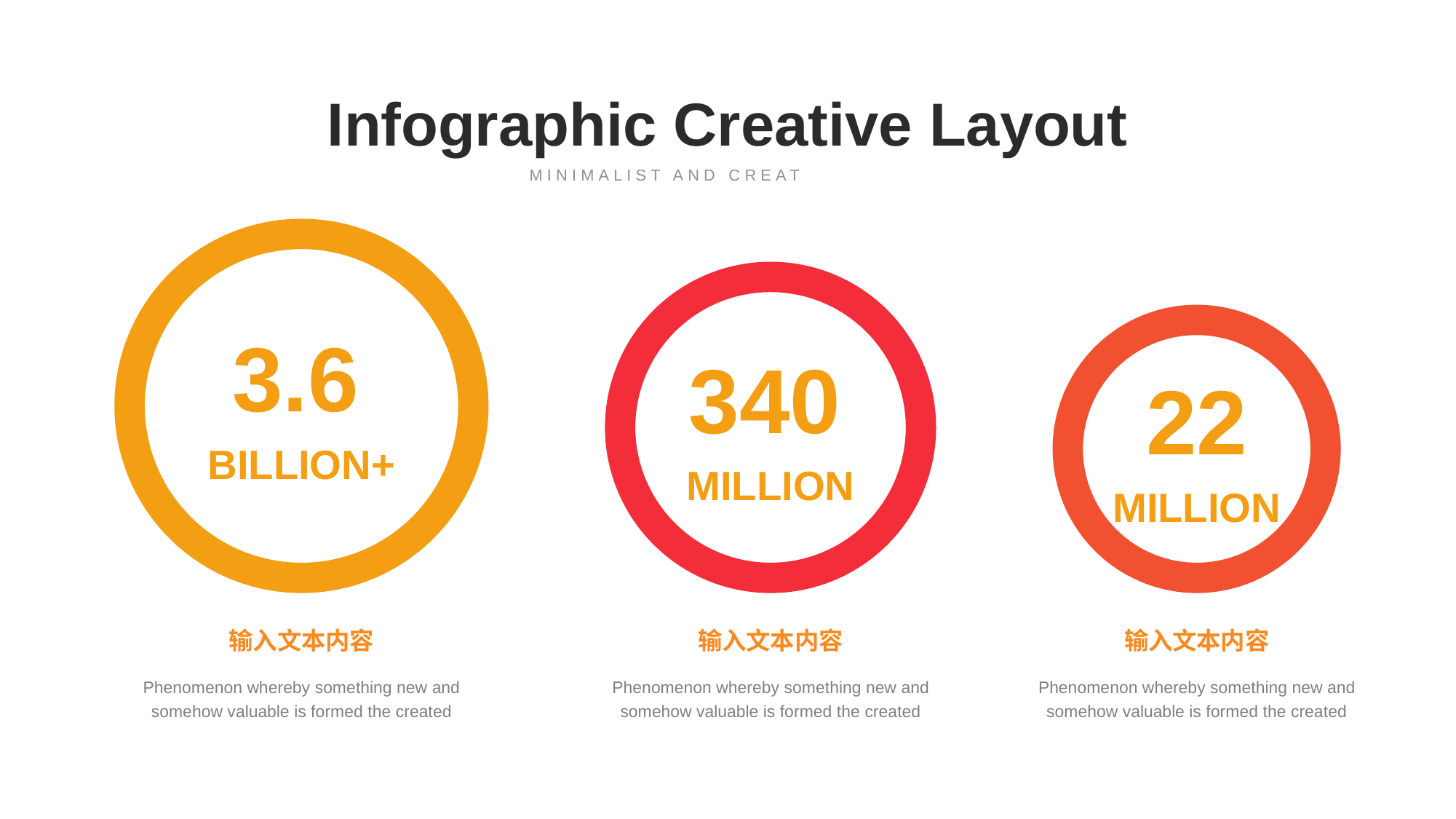

Infographic Creative Layout
MINIMALIST AND CREATIVE THEME

3.6
BILLION+
340
MILLION
22
MILLION
输入文本内容
Phenomenon whereby something new and somehow valuable is formed the created
输入文本内容
Phenomenon whereby something new and somehow valuable is formed the created
输入文本内容
Phenomenon whereby something new and somehow valuable is formed the created